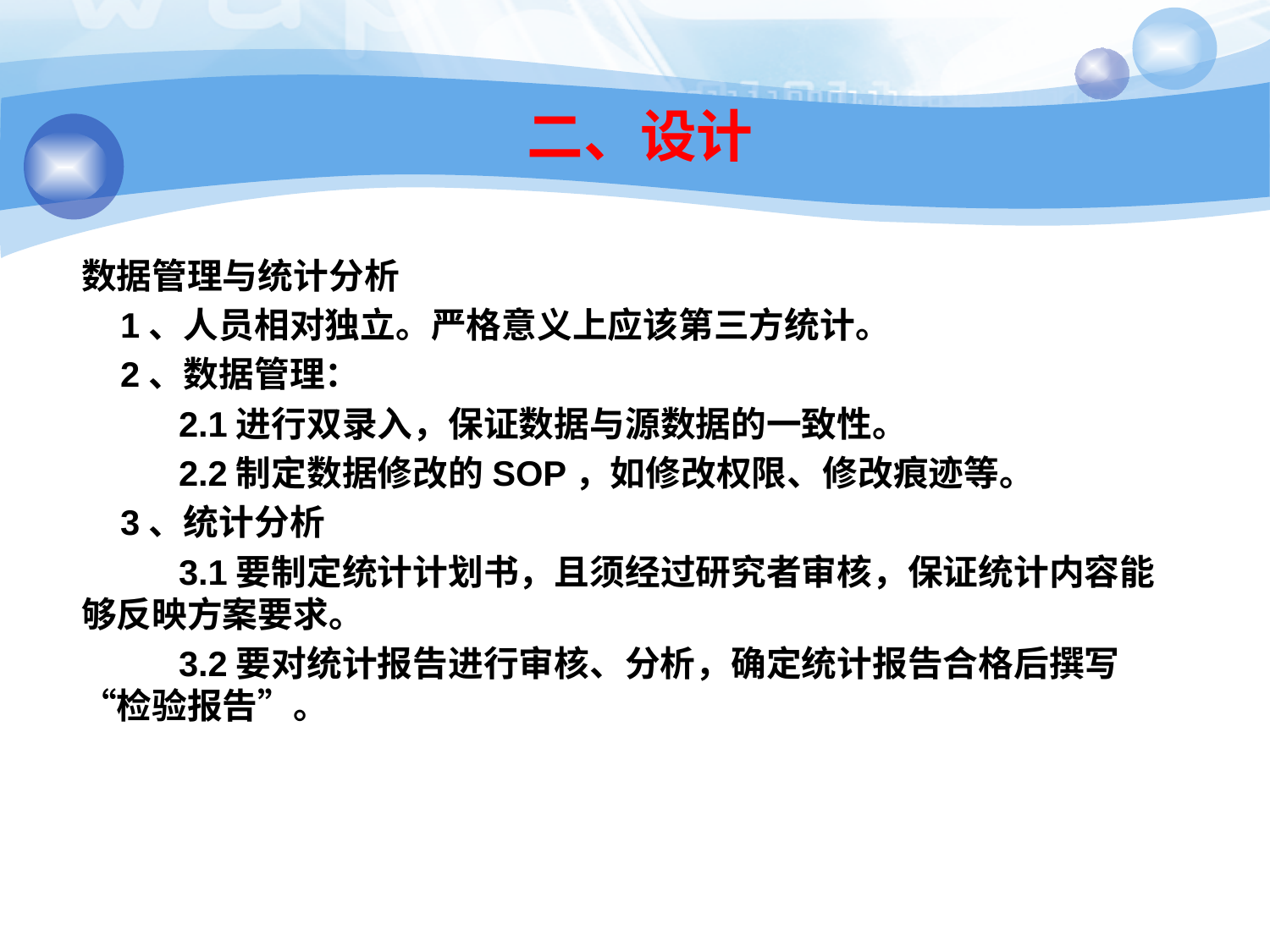

# 二、设计
数据管理与统计分析
    1、人员相对独立。严格意义上应该第三方统计。
    2、数据管理：
          2.1进行双录入，保证数据与源数据的一致性。
          2.2制定数据修改的SOP，如修改权限、修改痕迹等。
    3、统计分析
          3.1要制定统计计划书，且须经过研究者审核，保证统计内容能够反映方案要求。
          3.2要对统计报告进行审核、分析，确定统计报告合格后撰写“检验报告”。